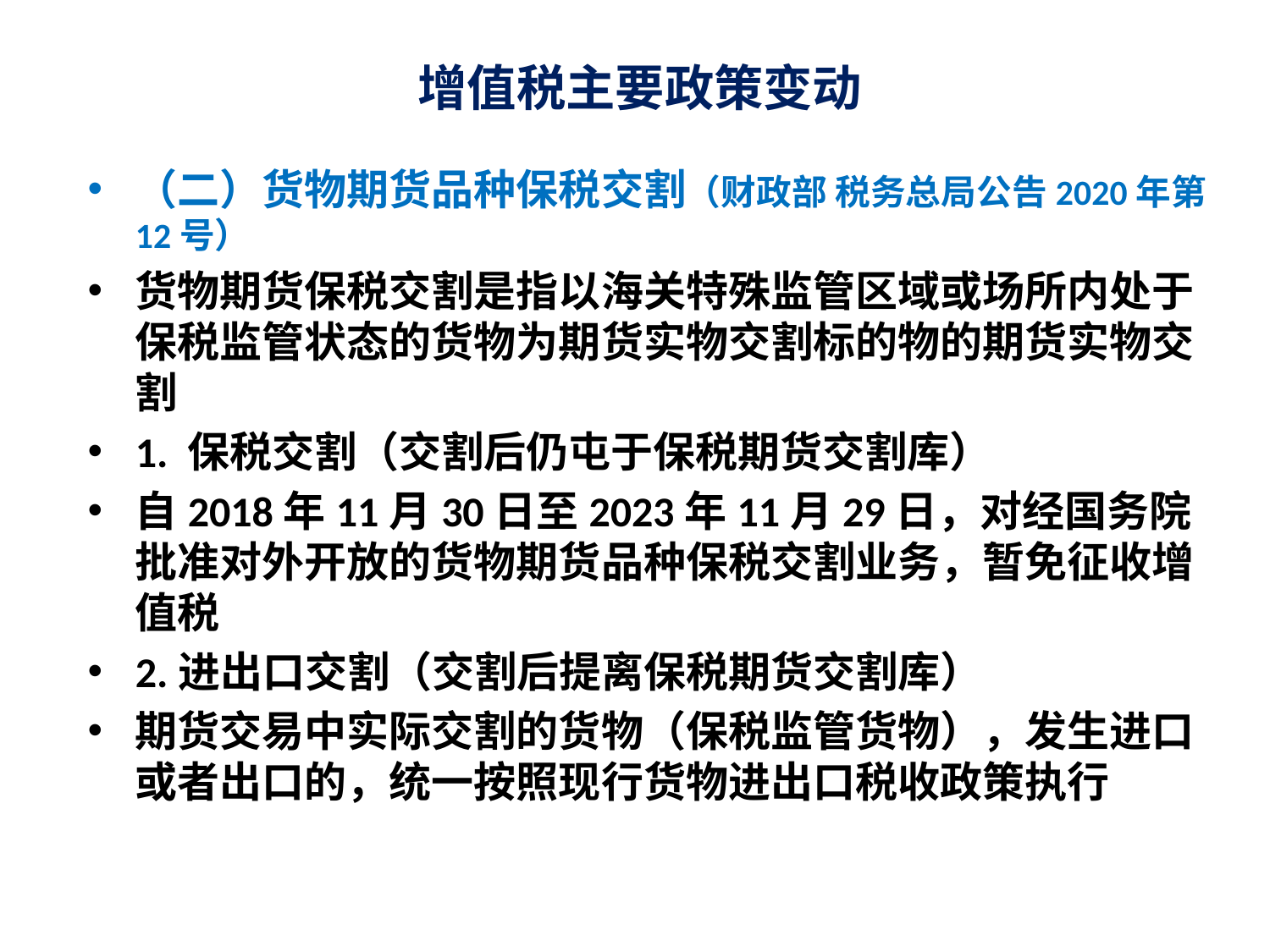

# 增值税主要政策变动
（二）货物期货品种保税交割（财政部 税务总局公告2020年第12号）
货物期货保税交割是指以海关特殊监管区域或场所内处于保税监管状态的货物为期货实物交割标的物的期货实物交割
1. 保税交割（交割后仍屯于保税期货交割库）
自2018年11月30日至2023年11月29日，对经国务院批准对外开放的货物期货品种保税交割业务，暂免征收增值税
2.进出口交割（交割后提离保税期货交割库）
期货交易中实际交割的货物（保税监管货物），发生进口或者出口的，统一按照现行货物进出口税收政策执行